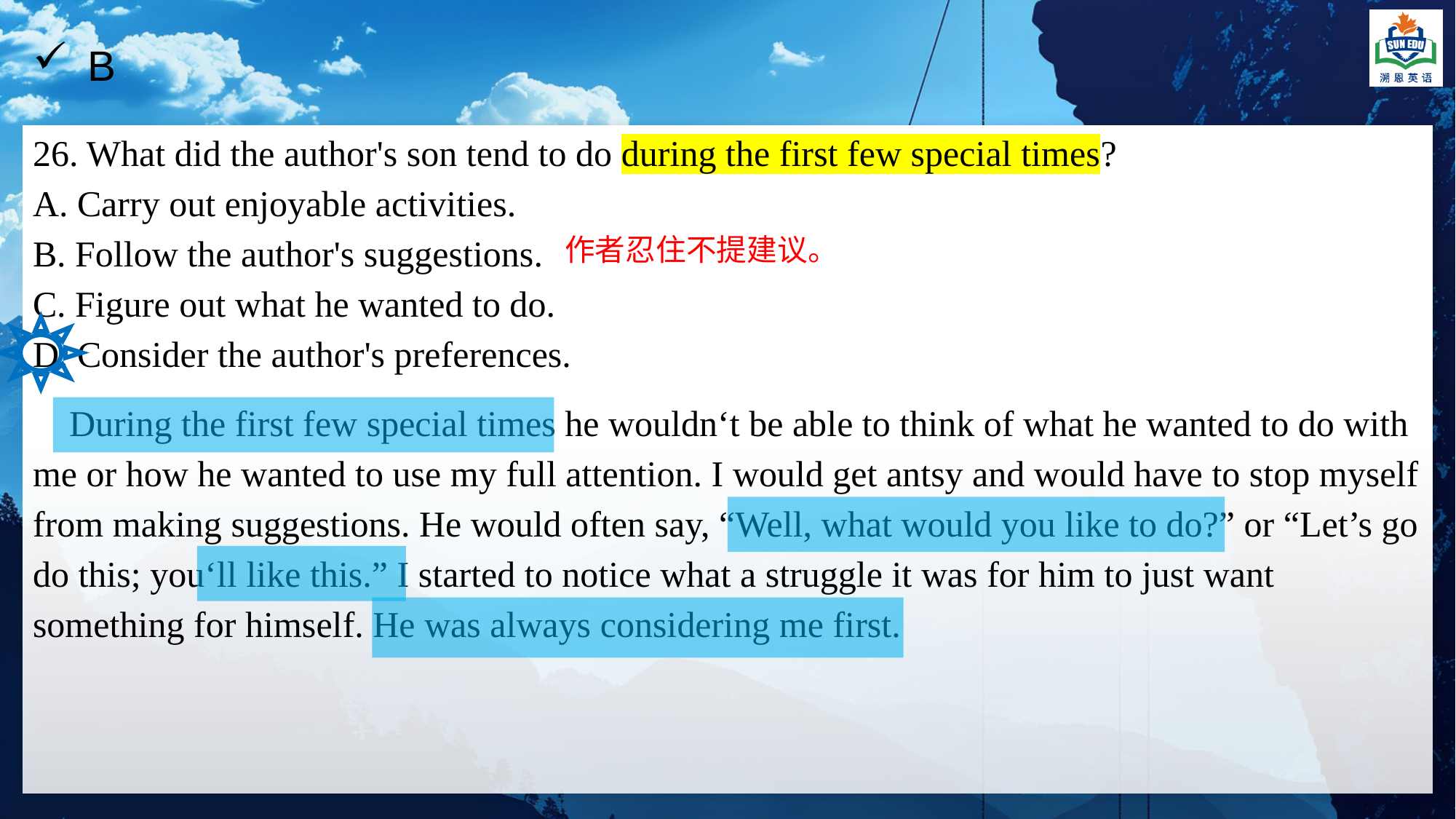

B
26. What did the author's son tend to do during the first few special times?
A. Carry out enjoyable activities.
B. Follow the author's suggestions.
C. Figure out what he wanted to do.
D. Consider the author's preferences.
作者忍住不提建议。

    During the first few special times he wouldn‘t be able to think of what he wanted to do with me or how he wanted to use my full attention. I would get antsy and would have to stop myself from making suggestions. He would often say, “Well, what would you like to do?” or “Let’s go do this; you‘ll like this.” I started to notice what a struggle it was for him to just want something for himself. He was always considering me first.